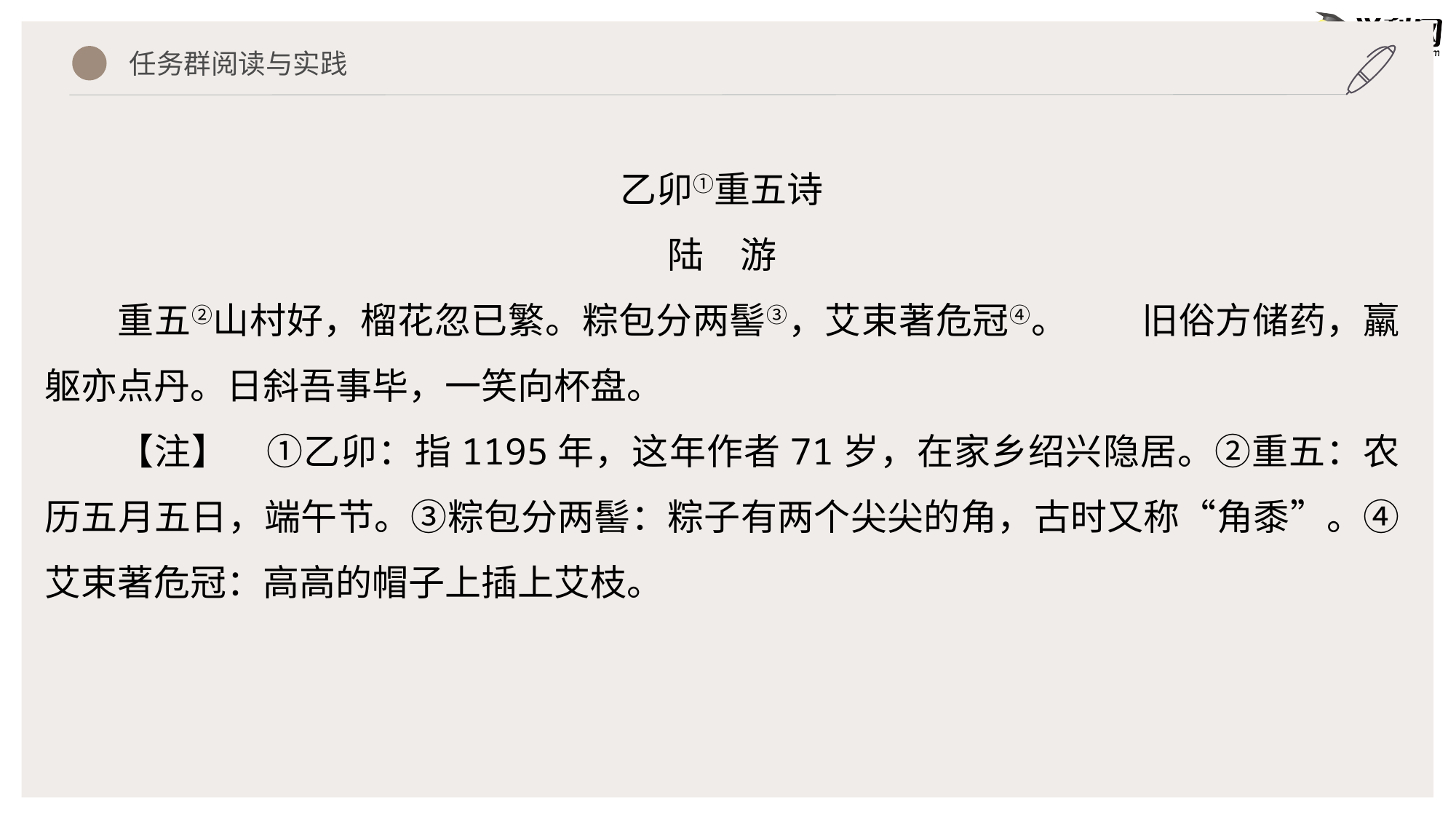

任务群阅读与实践

乙卯①重五诗
陆　游
重五②山村好，榴花忽已繁。粽包分两髻③，艾束著危冠④。　　旧俗方储药，羸躯亦点丹。日斜吾事毕，一笑向杯盘。
【注】　①乙卯：指1195年，这年作者71岁，在家乡绍兴隐居。②重五：农历五月五日，端午节。③粽包分两髻：粽子有两个尖尖的角，古时又称“角黍”。④艾束著危冠：高高的帽子上插上艾枝。